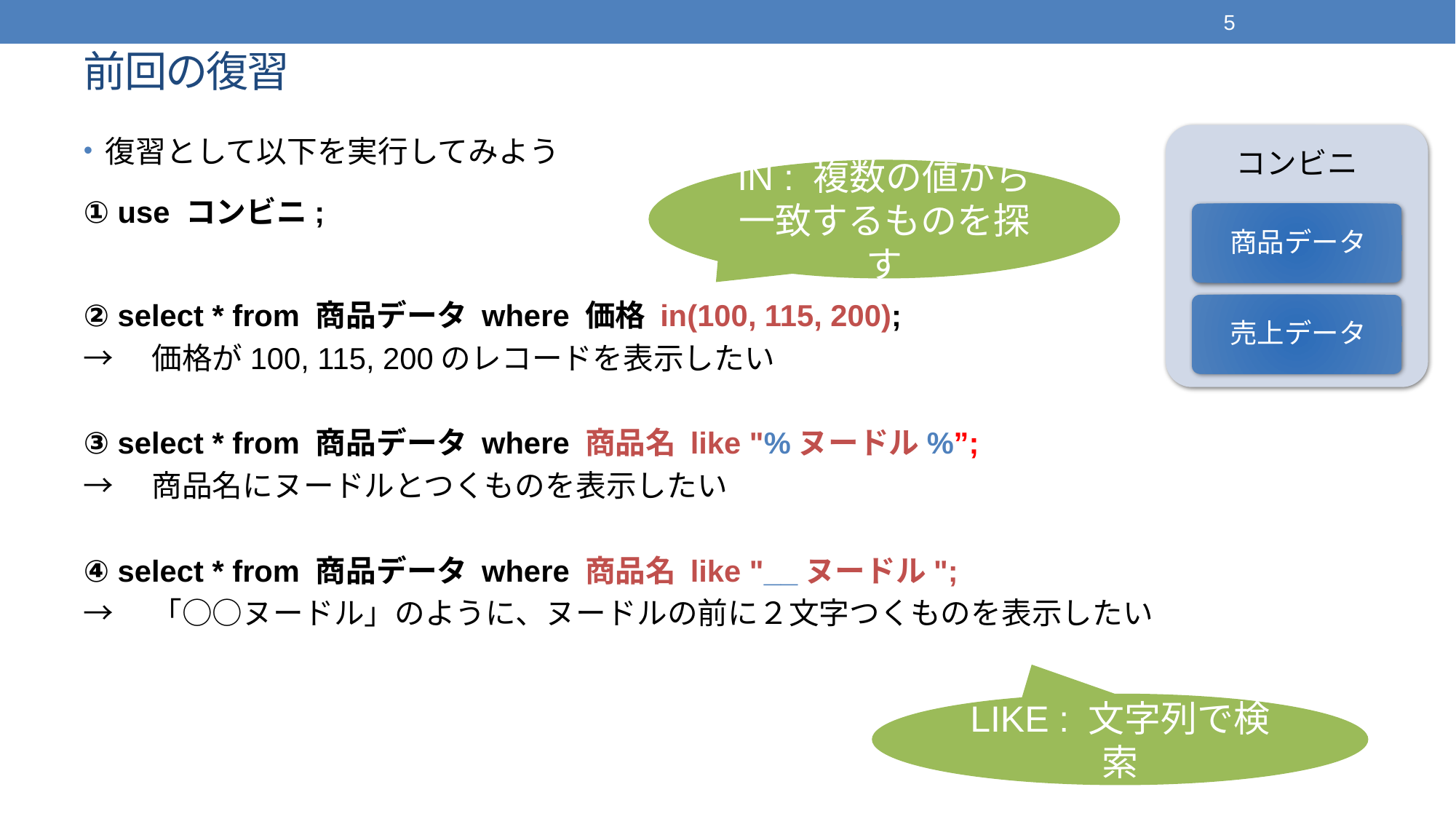

5
# 前回の復習
復習として以下を実行してみよう
① use コンビニ;

② select * from 商品データ where 価格 in(100, 115, 200);
→　価格が100, 115, 200のレコードを表示したい

③ select * from 商品データ where 商品名 like "%ヌードル%”;
→　商品名にヌードルとつくものを表示したい

④ select * from 商品データ where 商品名 like "__ヌードル";
→　「○○ヌードル」のように、ヌードルの前に２文字つくものを表示したい
コンビニ
商品データ
売上データ
IN : 複数の値から一致するものを探す
LIKE : 文字列で検索